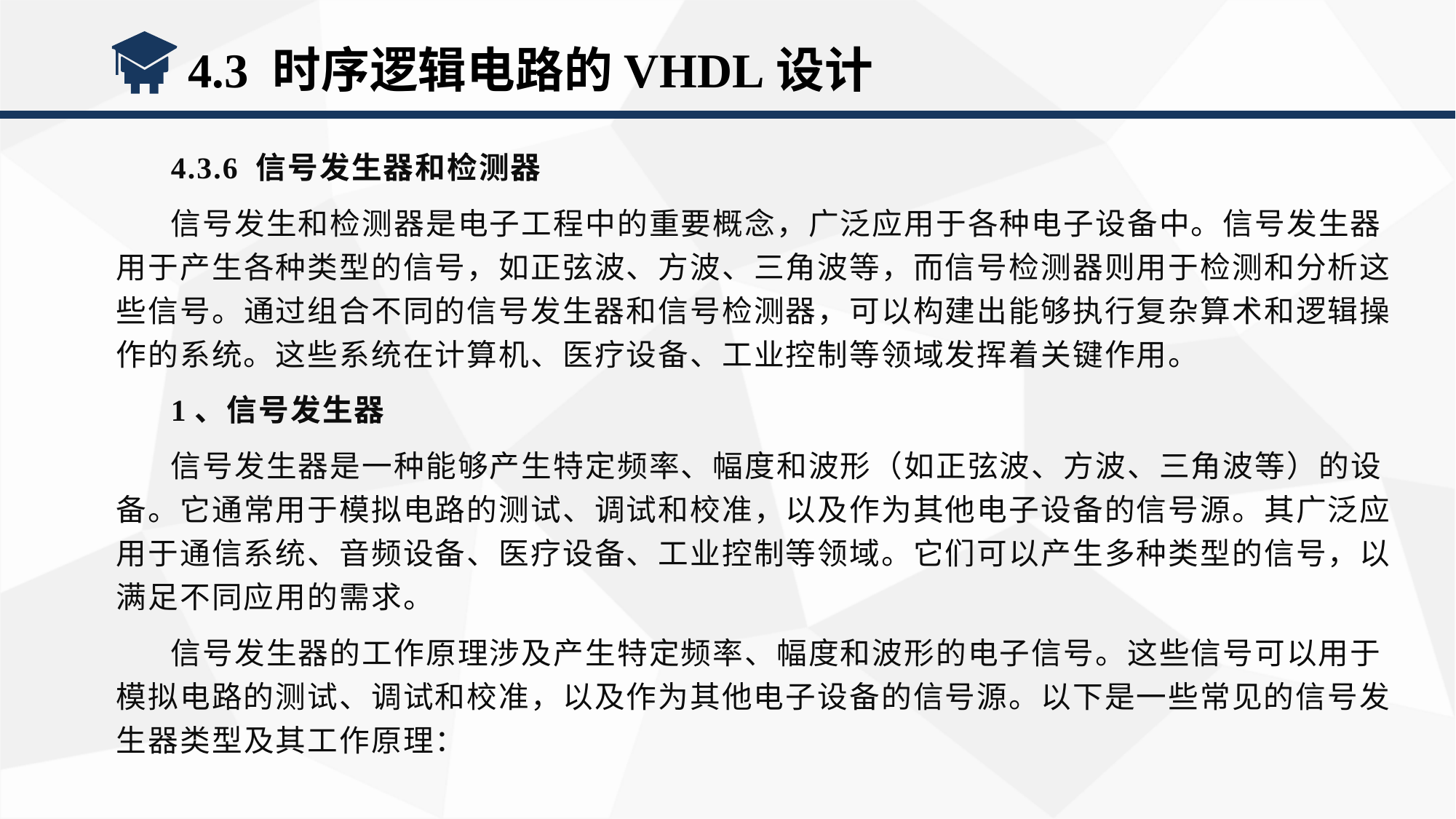

4.3 时序逻辑电路的VHDL设计

4.3.6 信号发生器和检测器
信号发生和检测器是电子工程中的重要概念，广泛应用于各种电子设备中。信号发生器用于产生各种类型的信号，如正弦波、方波、三角波等，而信号检测器则用于检测和分析这些信号。通过组合不同的信号发生器和信号检测器，可以构建出能够执行复杂算术和逻辑操作的系统。这些系统在计算机、医疗设备、工业控制等领域发挥着关键作用。
1、信号发生器
信号发生器是一种能够产生特定频率、幅度和波形（如正弦波、方波、三角波等）的设备。它通常用于模拟电路的测试、调试和校准，以及作为其他电子设备的信号源。其广泛应用于通信系统、音频设备、医疗设备、工业控制等领域。它们可以产生多种类型的信号，以满足不同应用的需求。
信号发生器的工作原理涉及产生特定频率、幅度和波形的电子信号。这些信号可以用于模拟电路的测试、调试和校准，以及作为其他电子设备的信号源。以下是一些常见的信号发生器类型及其工作原理：